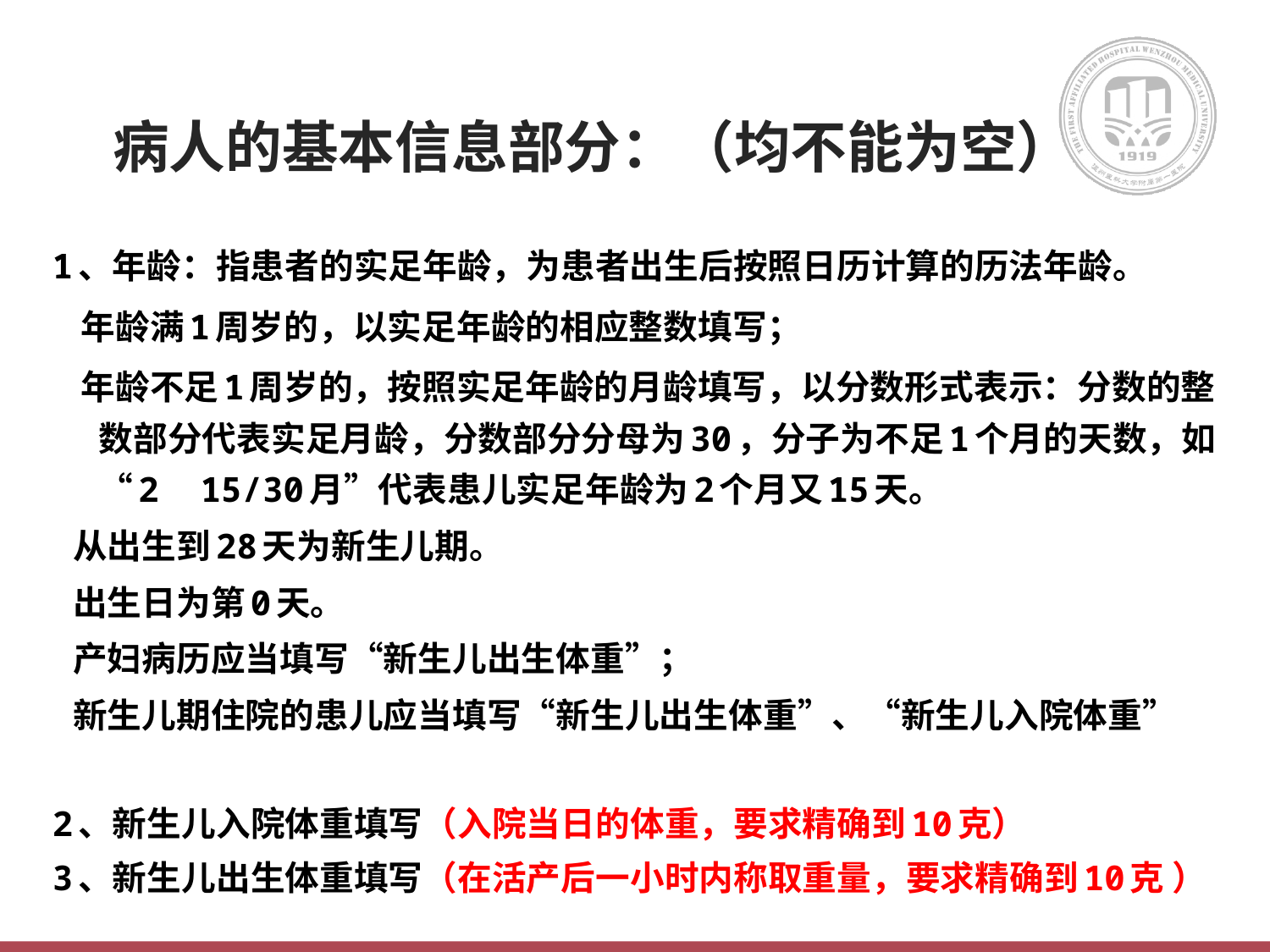

# 病人的基本信息部分：（均不能为空）
1、年龄：指患者的实足年龄，为患者出生后按照日历计算的历法年龄。
   年龄满1周岁的，以实足年龄的相应整数填写；
   年龄不足1周岁的，按照实足年龄的月龄填写，以分数形式表示：分数的整数部分代表实足月龄，分数部分分母为30，分子为不足1个月的天数，如“2  15/30月”代表患儿实足年龄为2个月又15天。
  从出生到28天为新生儿期。
  出生日为第0天。
  产妇病历应当填写“新生儿出生体重”；
  新生儿期住院的患儿应当填写“新生儿出生体重”、“新生儿入院体重”

2、新生儿入院体重填写（入院当日的体重，要求精确到10克）
3、新生儿出生体重填写（在活产后一小时内称取重量，要求精确到10克 ）